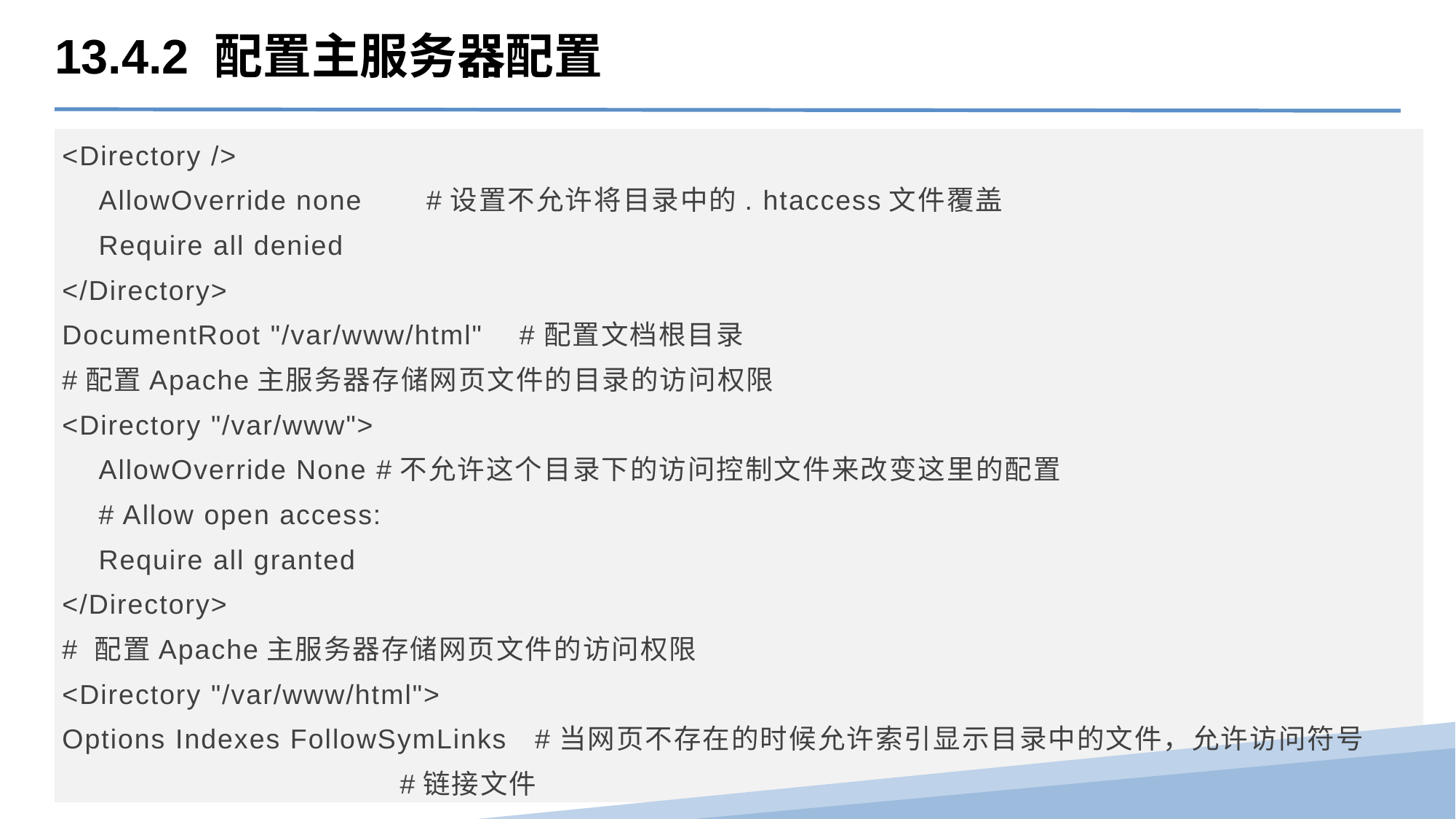

13.4.2 配置主服务器配置

<Directory />
    AllowOverride none       #设置不允许将目录中的. htaccess文件覆盖
    Require all denied
</Directory>
DocumentRoot "/var/www/html"    #配置文档根目录
#配置Apache主服务器存储网页文件的目录的访问权限
<Directory "/var/www">
    AllowOverride None #不允许这个目录下的访问控制文件来改变这里的配置
    # Allow open access:
    Require all granted
</Directory>
# 配置Apache主服务器存储网页文件的访问权限
<Directory "/var/www/html">
Options Indexes FollowSymLinks   #当网页不存在的时候允许索引显示目录中的文件，允许访问符号
	                         #链接文件